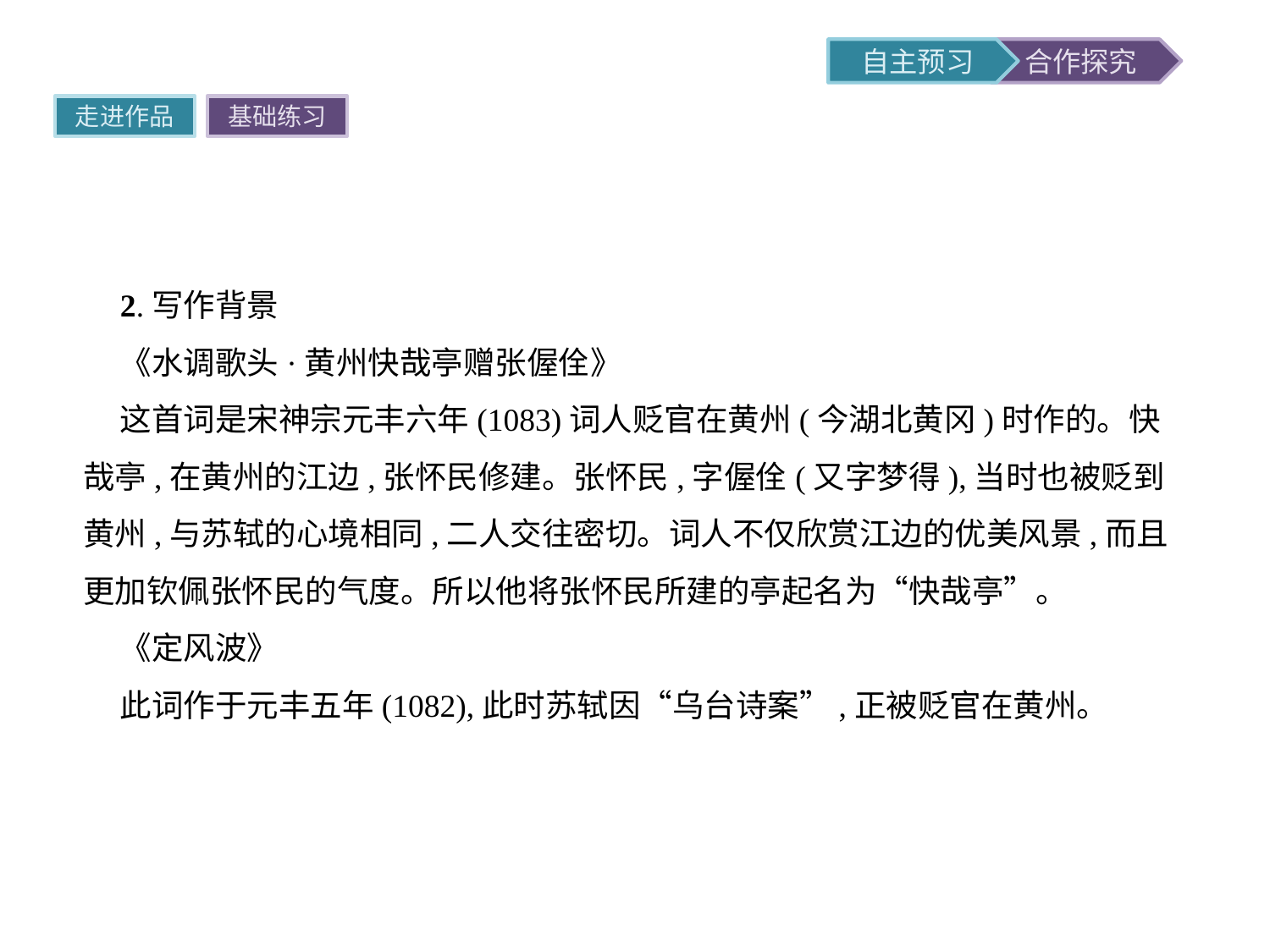

走进作品
基础练习
2.写作背景
《水调歌头·黄州快哉亭赠张偓佺》
这首词是宋神宗元丰六年(1083)词人贬官在黄州(今湖北黄冈)时作的。快哉亭,在黄州的江边,张怀民修建。张怀民,字偓佺(又字梦得),当时也被贬到黄州,与苏轼的心境相同,二人交往密切。词人不仅欣赏江边的优美风景,而且更加钦佩张怀民的气度。所以他将张怀民所建的亭起名为“快哉亭”。
《定风波》
此词作于元丰五年(1082),此时苏轼因“乌台诗案”,正被贬官在黄州。